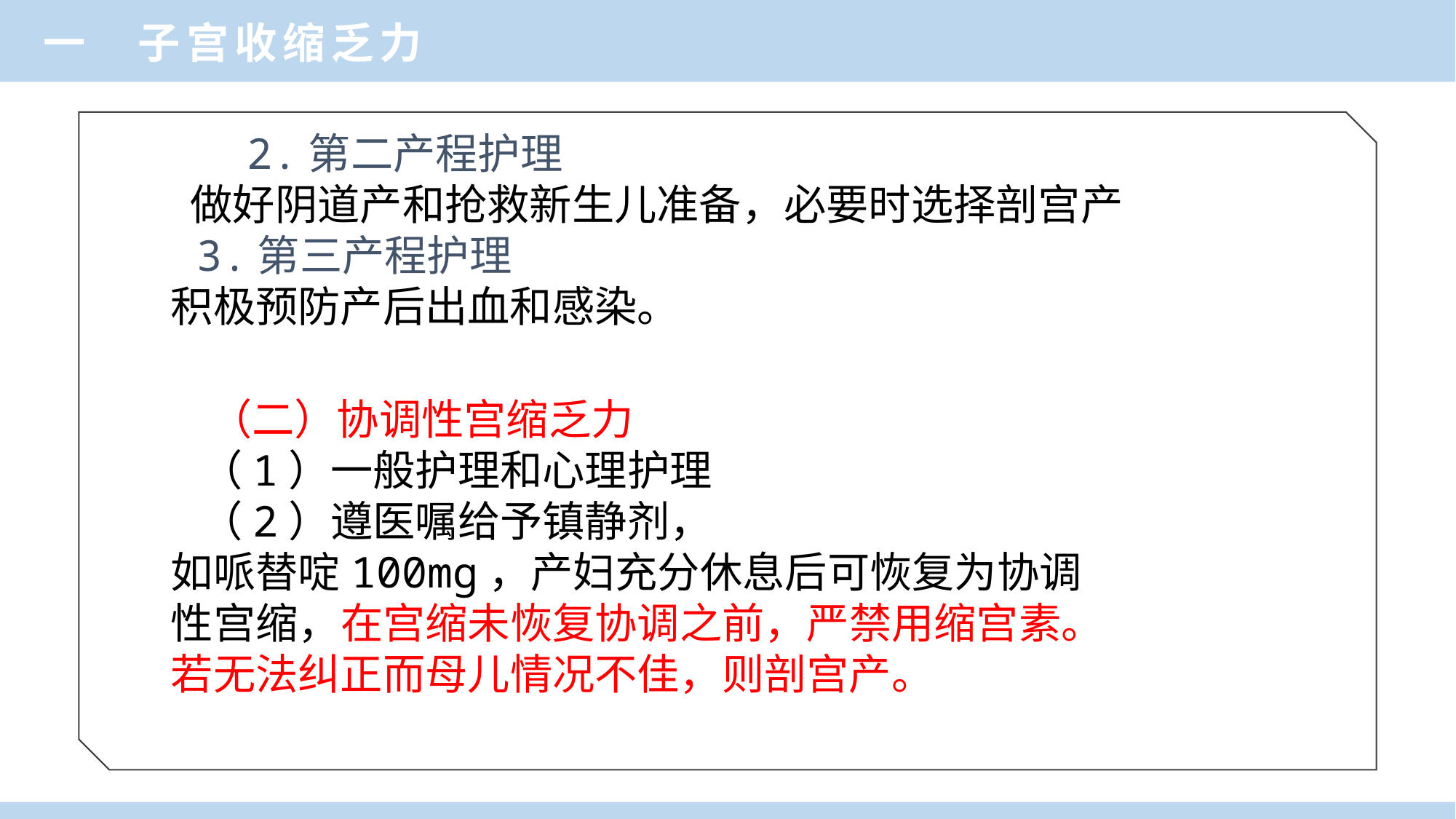

一   子宫收缩乏力

   2.第二产程护理
 做好阴道产和抢救新生儿准备，必要时选择剖宫产
 3.第三产程护理
积极预防产后出血和感染。
   （二）协调性宫缩乏力
  （1）一般护理和心理护理
  （2）遵医嘱给予镇静剂，
如哌替啶100mg，产妇充分休息后可恢复为协调
性宫缩，在宫缩未恢复协调之前，严禁用缩宫素。
若无法纠正而母儿情况不佳，则剖宫产。